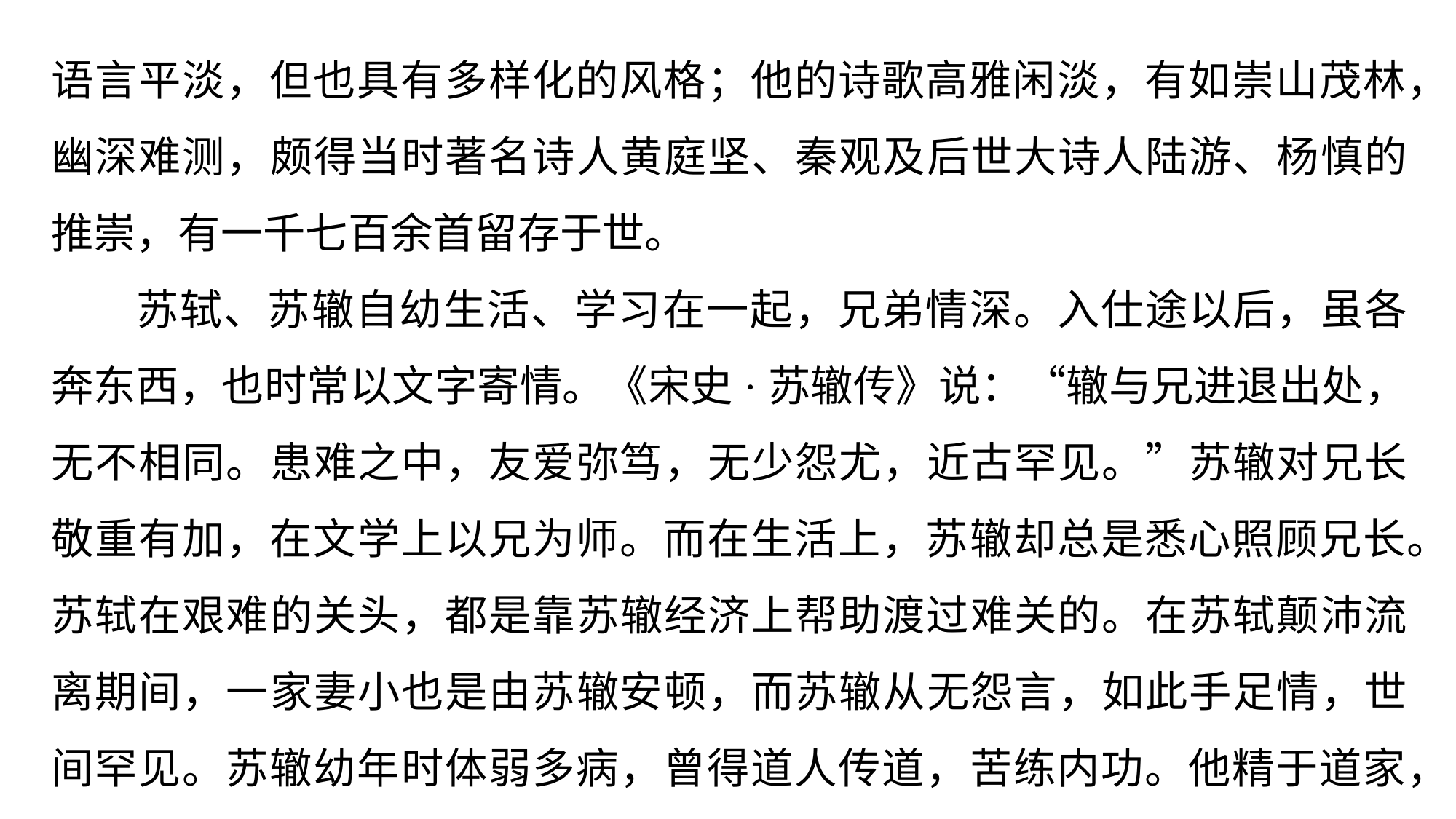

语言平淡，但也具有多样化的风格；他的诗歌高雅闲淡，有如崇山茂林，幽深难测，颇得当时著名诗人黄庭坚、秦观及后世大诗人陆游、杨慎的推崇，有一千七百余首留存于世。
苏轼、苏辙自幼生活、学习在一起，兄弟情深。入仕途以后，虽各奔东西，也时常以文字寄情。《宋史·苏辙传》说：“辙与兄进退出处，无不相同。患难之中，友爱弥笃，无少怨尤，近古罕见。”苏辙对兄长敬重有加，在文学上以兄为师。而在生活上，苏辙却总是悉心照顾兄长。苏轼在艰难的关头，都是靠苏辙经济上帮助渡过难关的。在苏轼颠沛流离期间，一家妻小也是由苏辙安顿，而苏辙从无怨言，如此手足情，世间罕见。苏辙幼年时体弱多病，曾得道人传道，苦练内功。他精于道家，